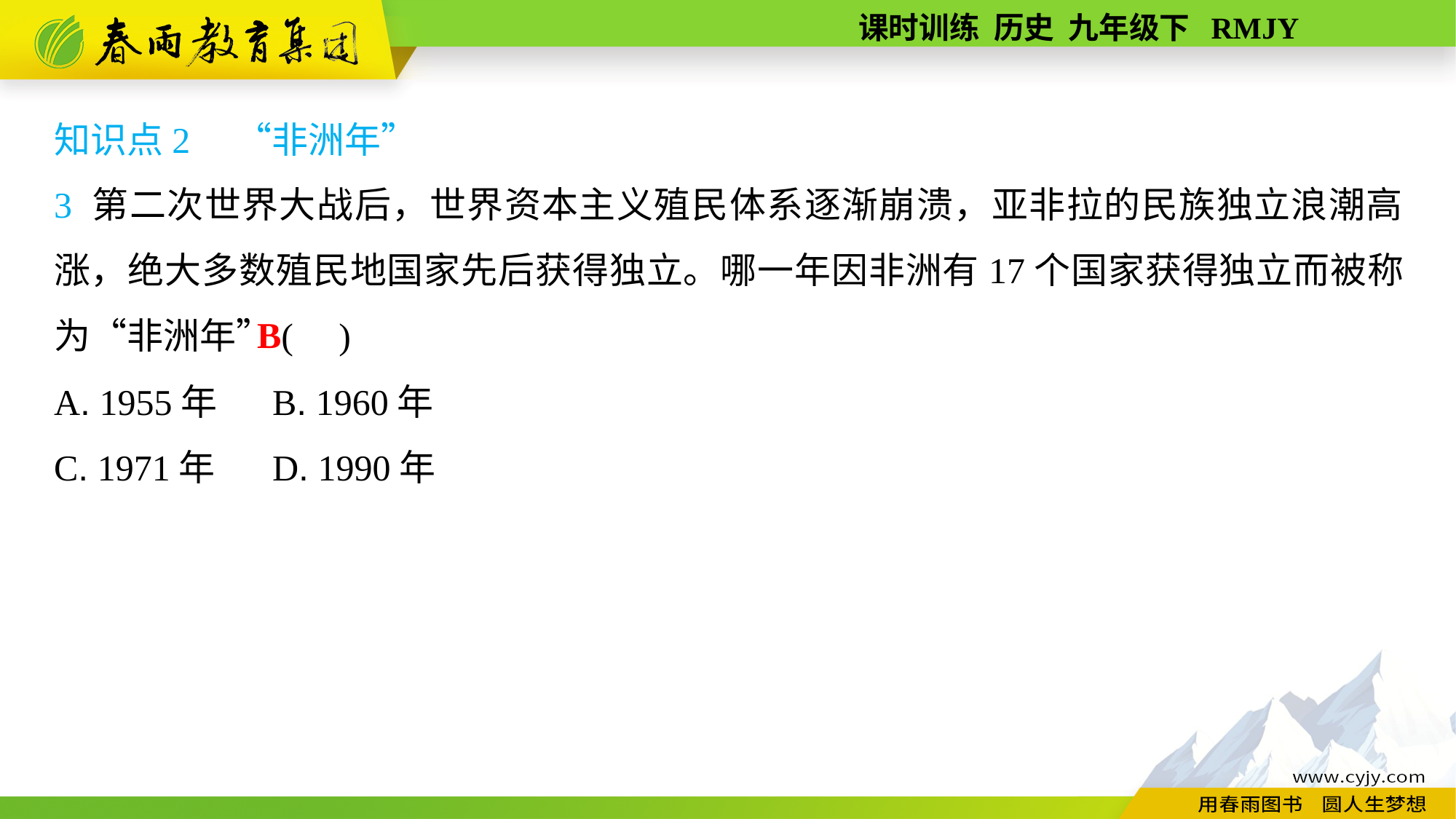

知识点2　“非洲年”
3 第二次世界大战后，世界资本主义殖民体系逐渐崩溃，亚非拉的民族独立浪潮高涨，绝大多数殖民地国家先后获得独立。哪一年因非洲有17个国家获得独立而被称为“非洲年”(     )
A. 1955年	B. 1960年
C. 1971年	D. 1990年
B